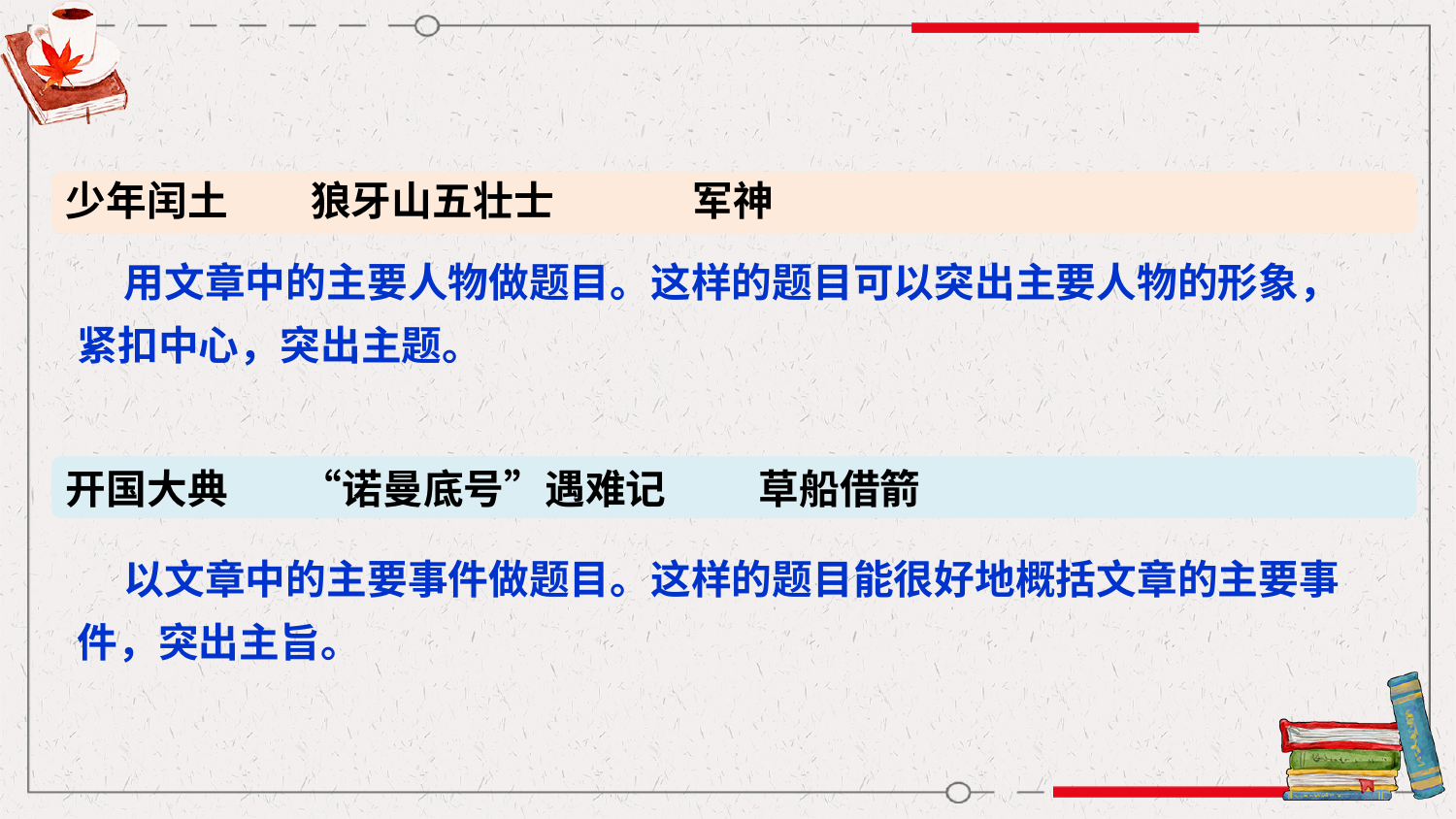

少年闰土         狼牙山五壮士               军神

    用文章中的主要人物做题目。这样的题目可以突出主要人物的形象，紧扣中心，突出主题。

开国大典        “诺曼底号”遇难记          草船借箭
    以文章中的主要事件做题目。这样的题目能很好地概括文章的主要事件，突出主旨。